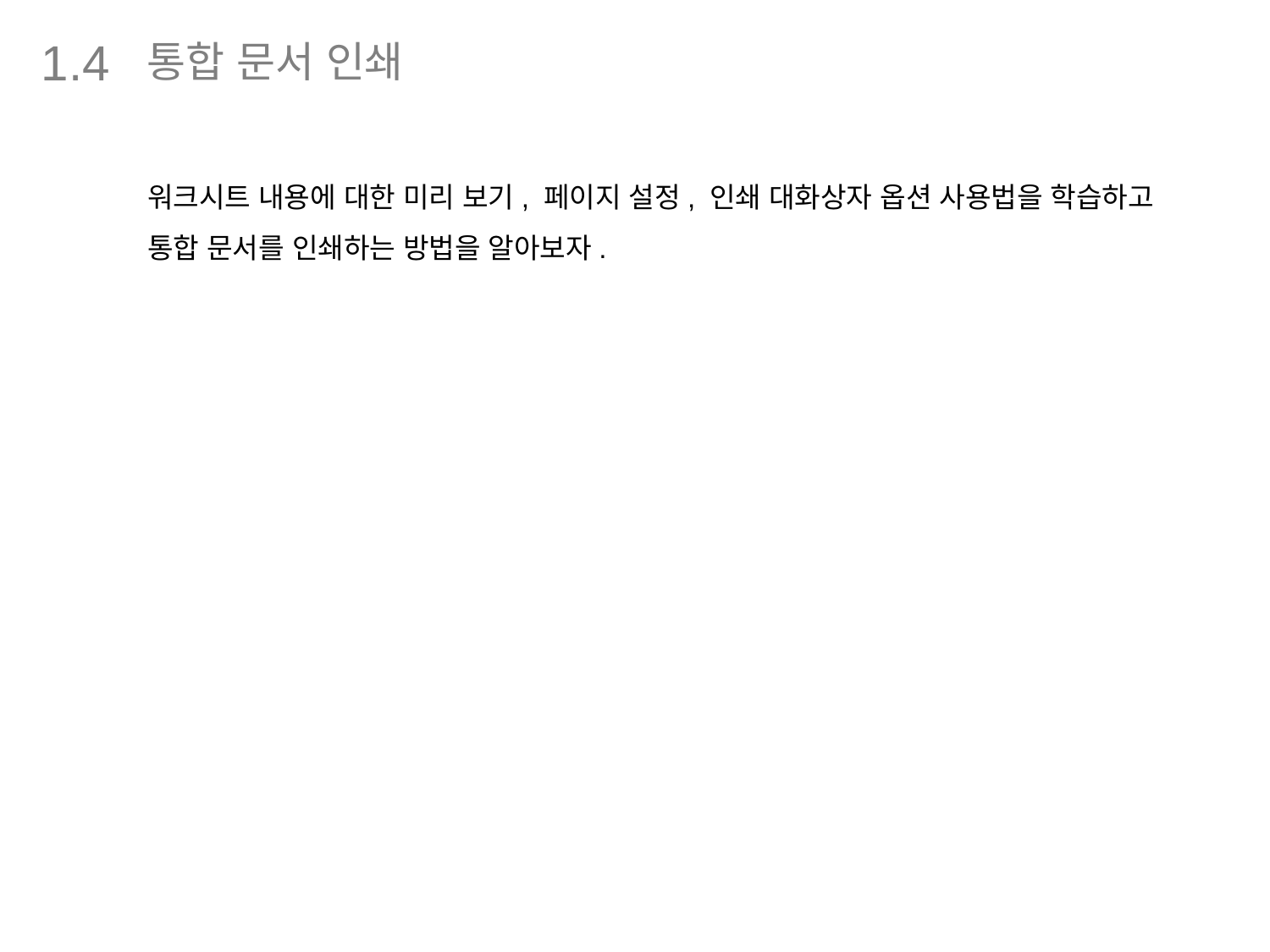

통합 문서 인쇄
1.4
워크시트 내용에 대한 미리 보기, 페이지 설정, 인쇄 대화상자 옵션 사용법을 학습하고 통합 문서를 인쇄하는 방법을 알아보자.